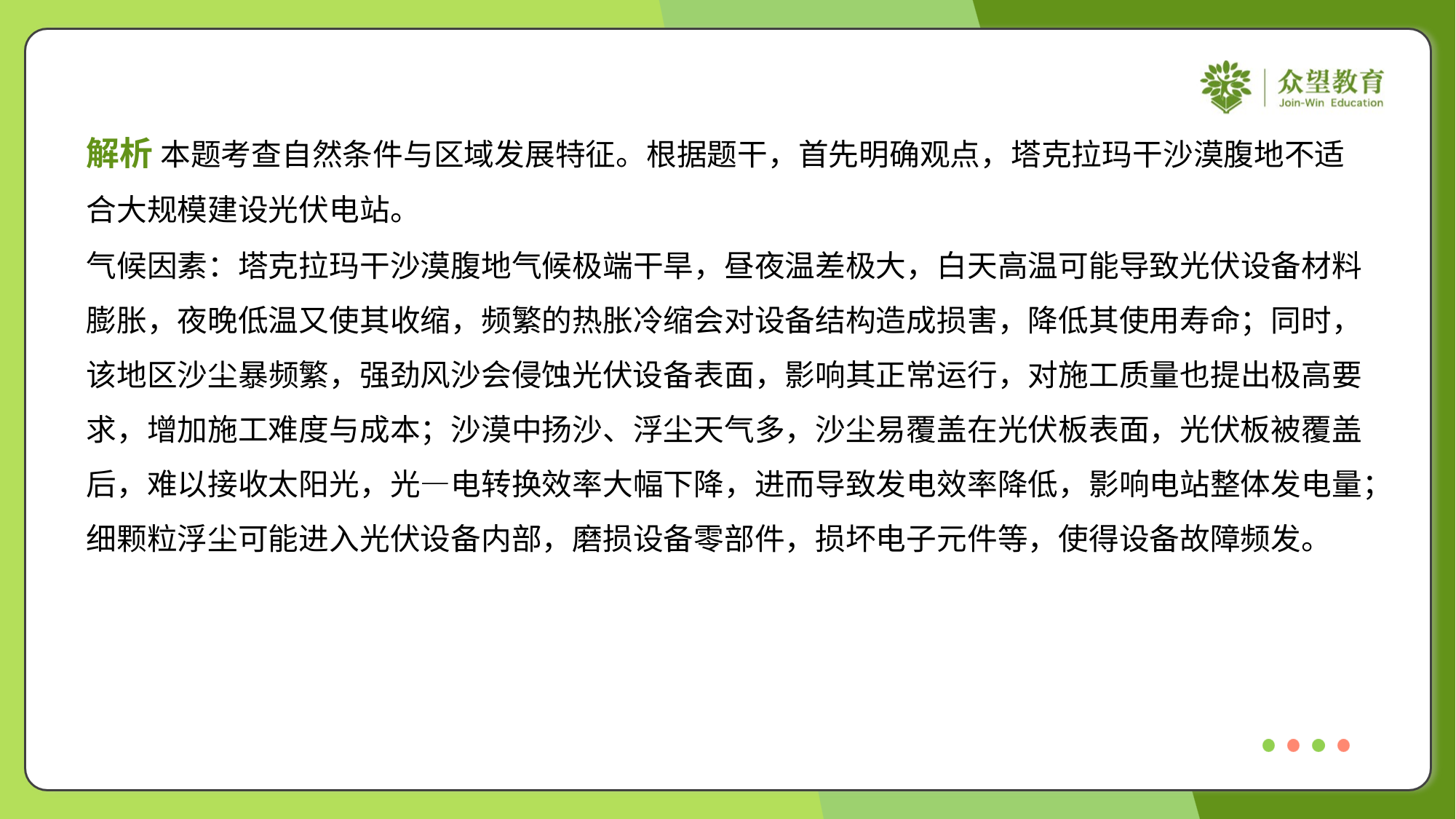

解析 本题考查自然条件与区域发展特征。根据题干，首先明确观点，塔克拉玛干沙漠腹地不适
合大规模建设光伏电站。
气候因素：塔克拉玛干沙漠腹地气候极端干旱，昼夜温差极大，白天高温可能导致光伏设备材料
膨胀，夜晚低温又使其收缩，频繁的热胀冷缩会对设备结构造成损害，降低其使用寿命；同时，
该地区沙尘暴频繁，强劲风沙会侵蚀光伏设备表面，影响其正常运行，对施工质量也提出极高要
求，增加施工难度与成本；沙漠中扬沙、浮尘天气多，沙尘易覆盖在光伏板表面，光伏板被覆盖
后，难以接收太阳光，光—电转换效率大幅下降，进而导致发电效率降低，影响电站整体发电量；
细颗粒浮尘可能进入光伏设备内部，磨损设备零部件，损坏电子元件等，使得设备故障频发。